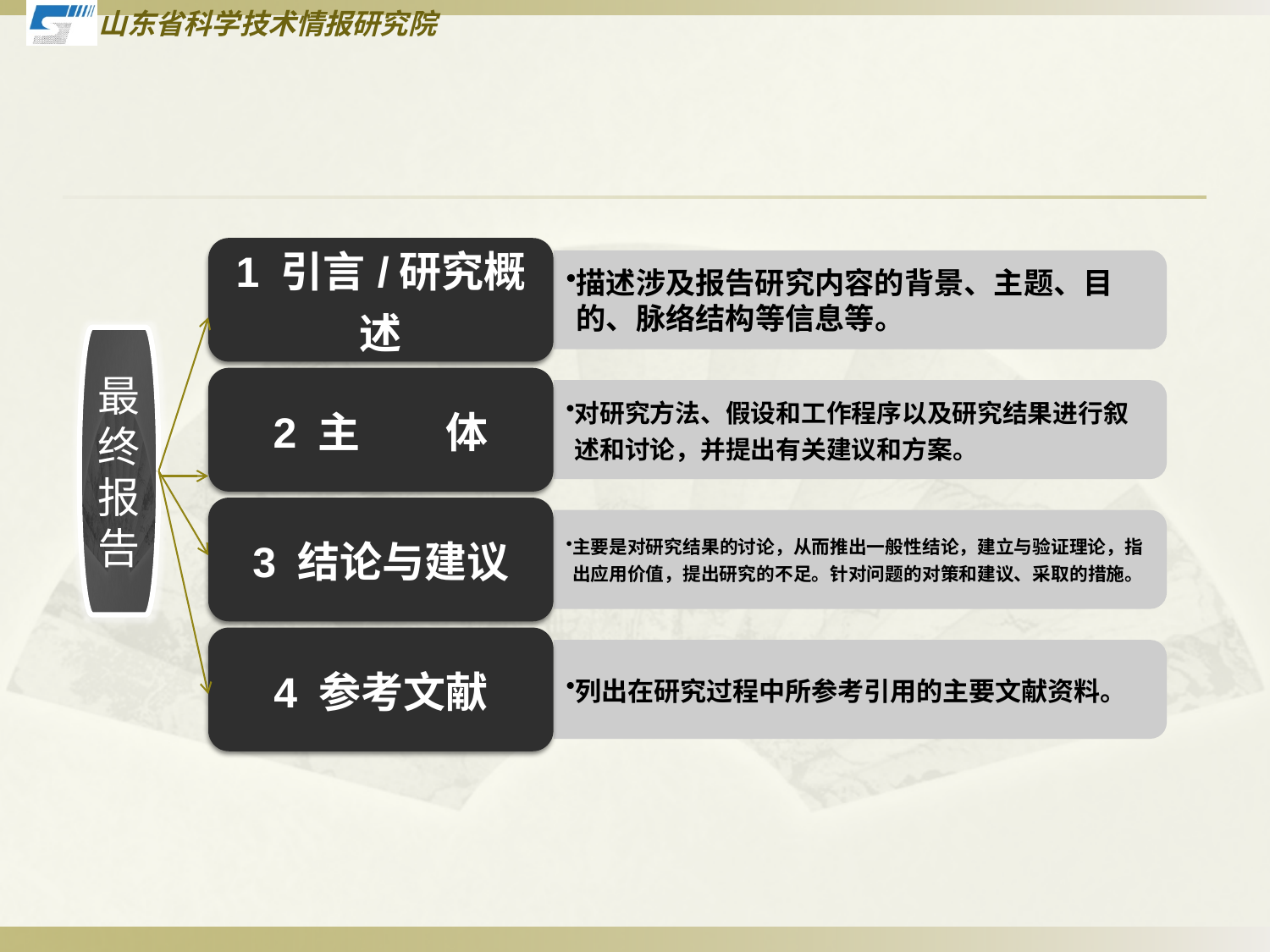

1 引言/研究概述
描述涉及报告研究内容的背景、主题、目的、脉络结构等信息等。
2 主         体
对研究方法、假设和工作程序以及研究结果进行叙述和讨论，并提出有关建议和方案。
3 结论与建议
主要是对研究结果的讨论，从而推出一般性结论，建立与验证理论，指出应用价值，提出研究的不足。针对问题的对策和建议、采取的措施。
4 参考文献
列出在研究过程中所参考引用的主要文献资料。
最终报告